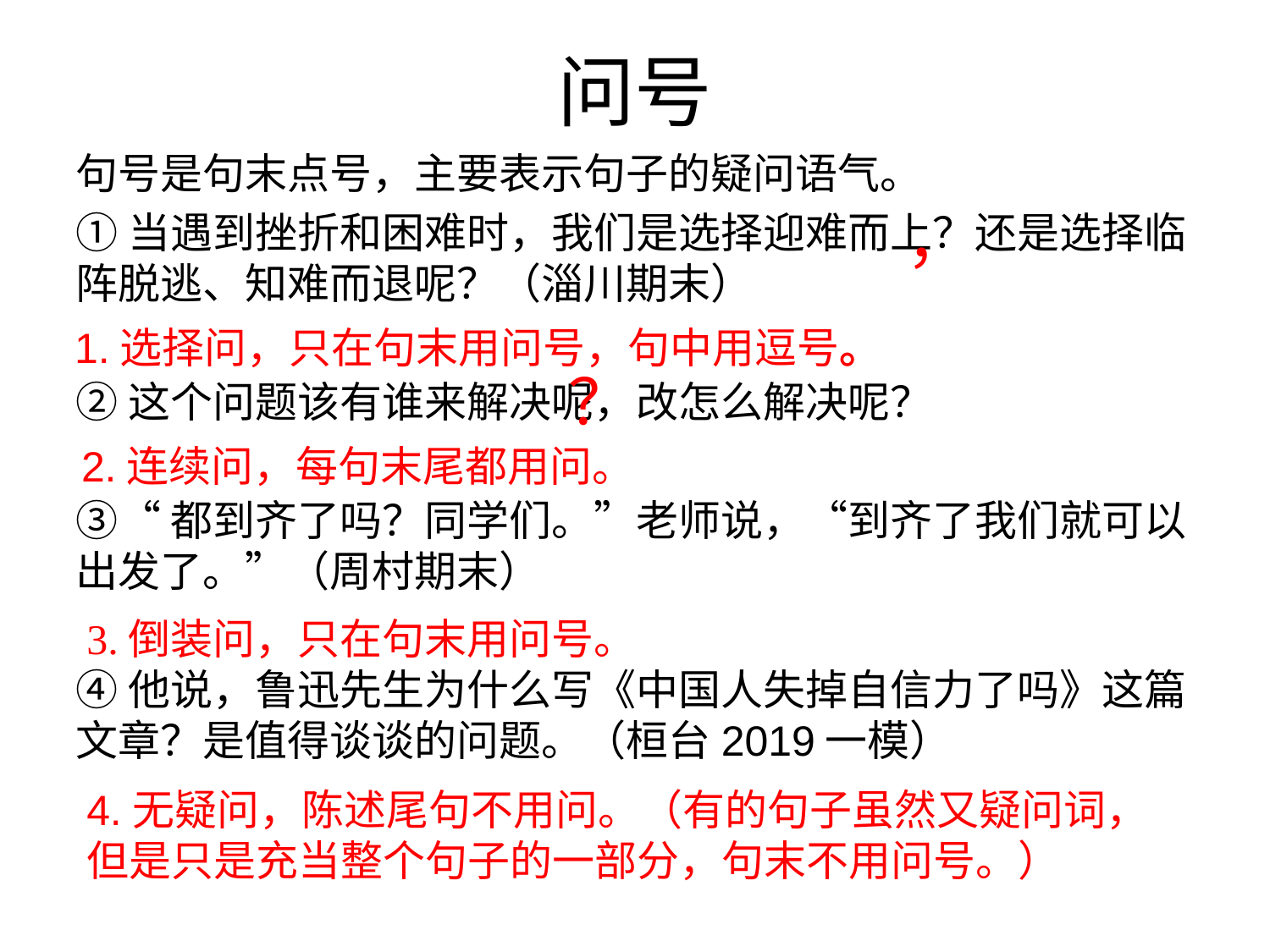

# 问号
句号是句末点号，主要表示句子的疑问语气。
①当遇到挫折和困难时，我们是选择迎难而上？还是选择临阵脱逃、知难而退呢？（淄川期末）

②这个问题该有谁来解决呢，改怎么解决呢？

③“都到齐了吗？同学们。”老师说，“到齐了我们就可以出发了。”（周村期末）

④他说，鲁迅先生为什么写《中国人失掉自信力了吗》这篇文章？是值得谈谈的问题。（桓台2019一模）
，
1.选择问，只在句末用问号，句中用逗号。
？
2.连续问，每句末尾都用问。
3.倒装问，只在句末用问号。
4.无疑问，陈述尾句不用问。（有的句子虽然又疑问词，
但是只是充当整个句子的一部分，句末不用问号。）